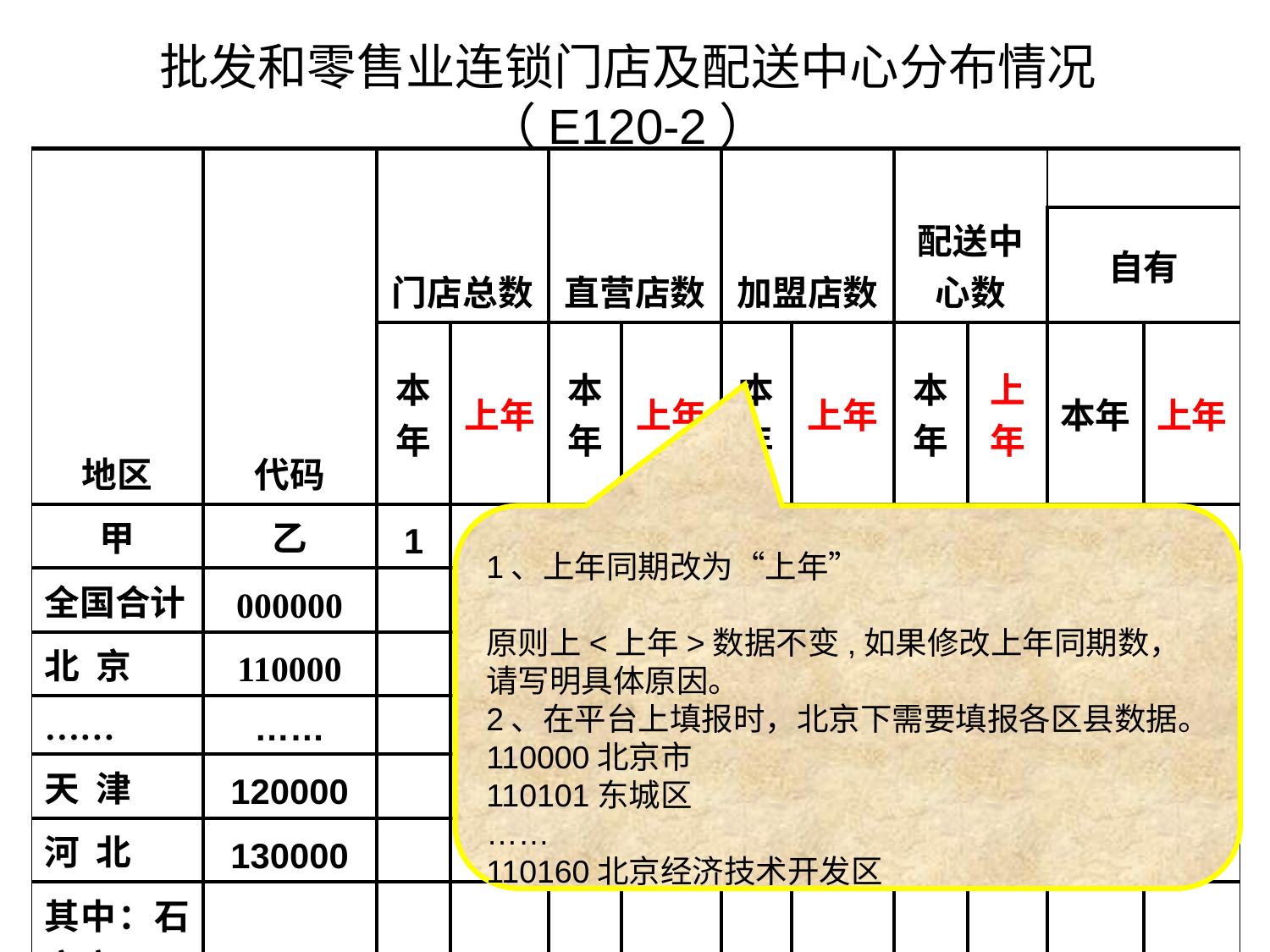

批发和零售业连锁门店及配送中心分布情况 （E120-2）

| 地区 | 代码 | 门店总数 |  | 直营店数 |  | 加盟店数 |  | 配送中心数 |  |  |  |
| --- | --- | --- | --- | --- | --- | --- | --- | --- | --- | --- | --- |
|  |  |  |  |  |  |  |  |  |  | 自有 |  |
|  |  | 本年 | 上年 | 本年 | 上年 | 本年 | 上年 | 本年 | 上年 | 本年 | 上年 |
| 甲 | 乙 | 1 | 2 | 3 | 4 | 5 | 6 | 7 | 8 | 9 | 10 |
| 全国合计 | 000000 |  |  |  |  |  |  |  |  |  |  |
| 北 京 | 110000 |  |  |  |  |  |  |  |  |  |  |
| …… | …… |  |  |  |  |  |  |  |  |  |  |
| 天 津 | 120000 |  |  |  |  |  |  |  |  |  |  |
| 河 北 | 130000 |  |  |  |  |  |  |  |  |  |  |
| 其中：石家庄 | 130100 |  |  |  |  |  |  |  |  |  |  |

1、上年同期改为“上年”
原则上<上年>数据不变,如果修改上年同期数，请写明具体原因。
2、在平台上填报时，北京下需要填报各区县数据。
110000北京市
110101东城区
……
110160北京经济技术开发区